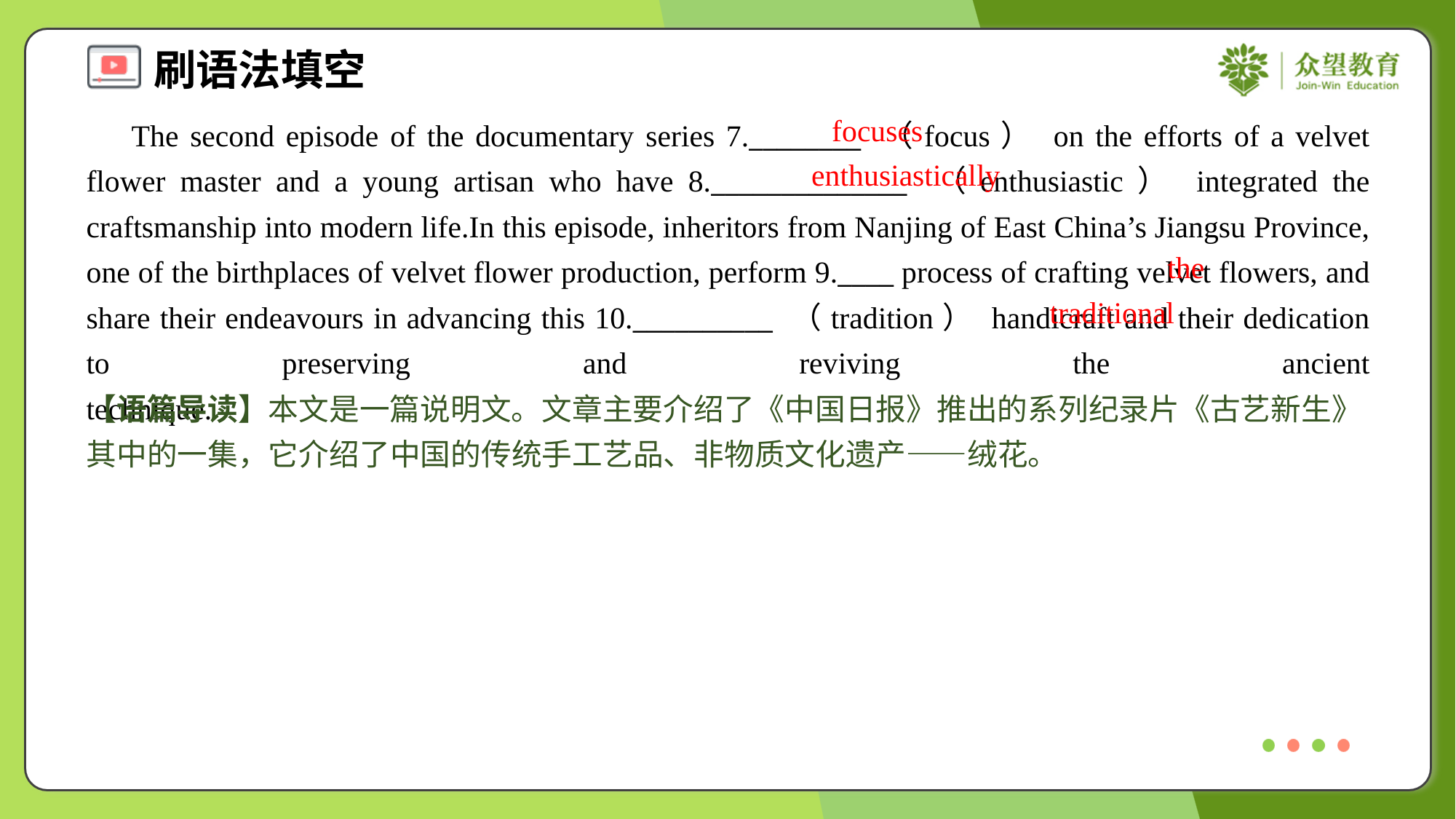

focuses
    The second episode of the documentary series 7.________ （focus） on the efforts of a velvet flower master and a young artisan who have 8.______________ （enthusiastic） integrated the craftsmanship into modern life.In this episode, inheritors from Nanjing of East China’s Jiangsu Province, one of the birthplaces of velvet flower production, perform 9.____ process of crafting velvet flowers, and share their endeavours in advancing this 10.__________ （tradition） handicraft and their dedication to preserving and reviving the ancient technique.#1.1.3
enthusiastically
the
traditional
【语篇导读】本文是一篇说明文。文章主要介绍了《中国日报》推出的系列纪录片《古艺新生》其中的一集，它介绍了中国的传统手工艺品、非物质文化遗产——绒花。